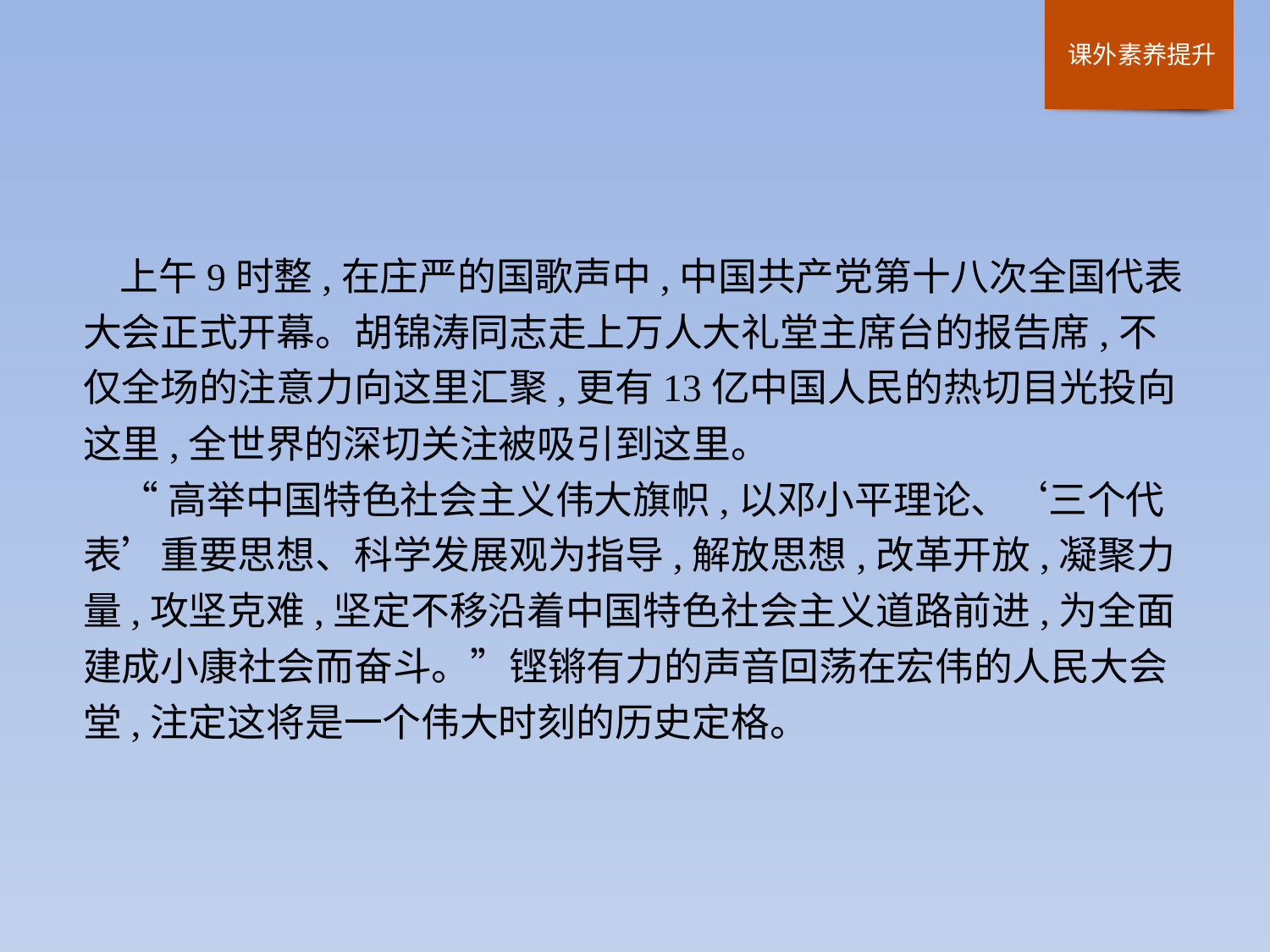

上午9时整,在庄严的国歌声中,中国共产党第十八次全国代表大会正式开幕。胡锦涛同志走上万人大礼堂主席台的报告席,不仅全场的注意力向这里汇聚,更有13亿中国人民的热切目光投向这里,全世界的深切关注被吸引到这里。
“高举中国特色社会主义伟大旗帜,以邓小平理论、‘三个代表’重要思想、科学发展观为指导,解放思想,改革开放,凝聚力量,攻坚克难,坚定不移沿着中国特色社会主义道路前进,为全面建成小康社会而奋斗。”铿锵有力的声音回荡在宏伟的人民大会堂,注定这将是一个伟大时刻的历史定格。